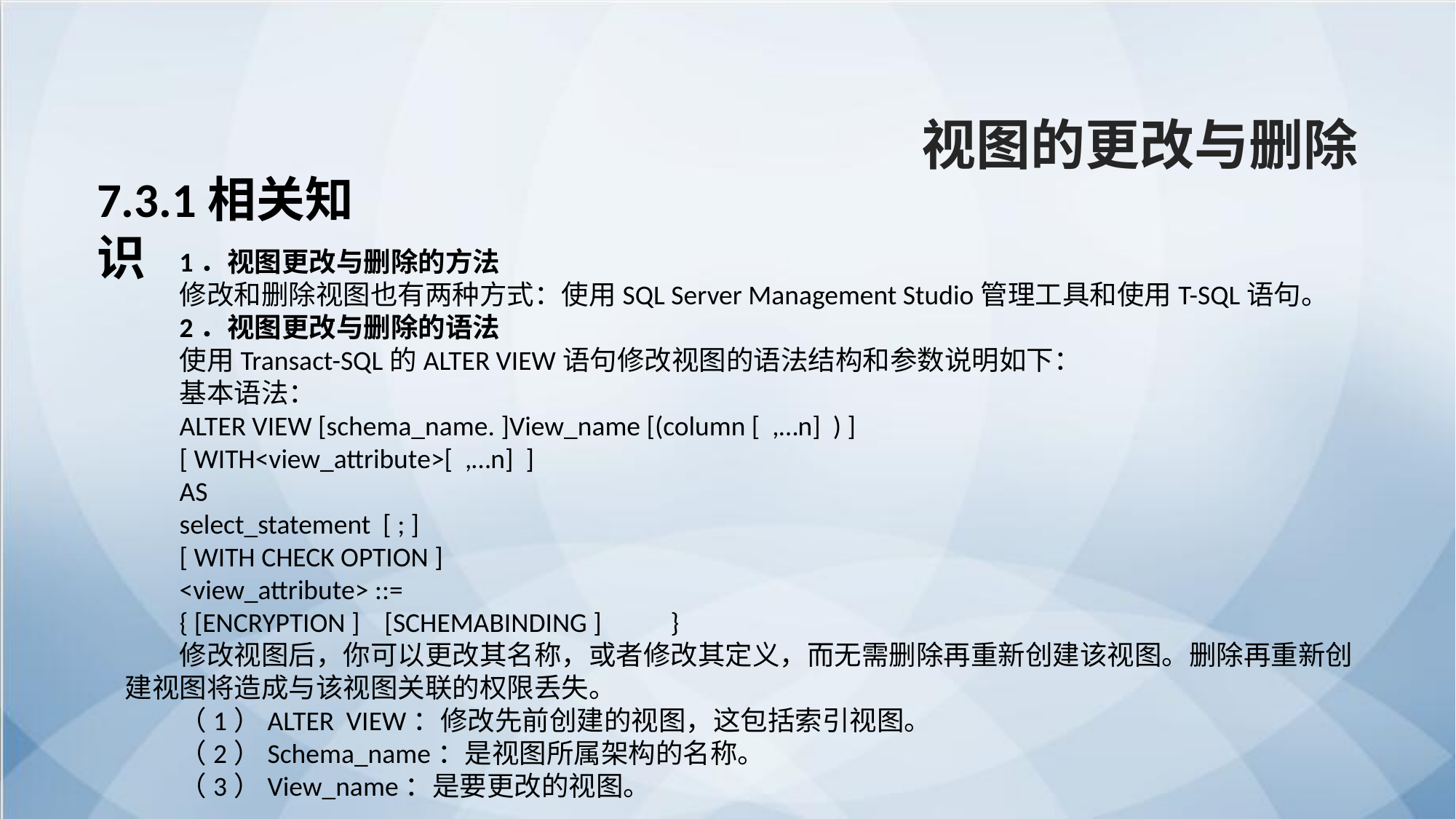

视图的更改与删除
7.3.1相关知识
1．视图更改与删除的方法
修改和删除视图也有两种方式：使用SQL Server Management Studio管理工具和使用T-SQL语句。
2．视图更改与删除的语法
使用Transact-SQL的ALTER VIEW语句修改视图的语法结构和参数说明如下：
基本语法：
ALTER VIEW [schema_name. ]View_name [(column [  ,…n]  ) ]
[ WITH<view_attribute>[  ,…n]  ]
AS
select_statement  [ ; ]
[ WITH CHECK OPTION ]
<view_attribute> ::=
{ [ENCRYPTION ]    [SCHEMABINDING ] 	}
修改视图后，你可以更改其名称，或者修改其定义，而无需删除再重新创建该视图。删除再重新创建视图将造成与该视图关联的权限丢失。
（1）ALTER  VIEW：修改先前创建的视图，这包括索引视图。
（2）Schema_name：是视图所属架构的名称。
（3）View_name：是要更改的视图。